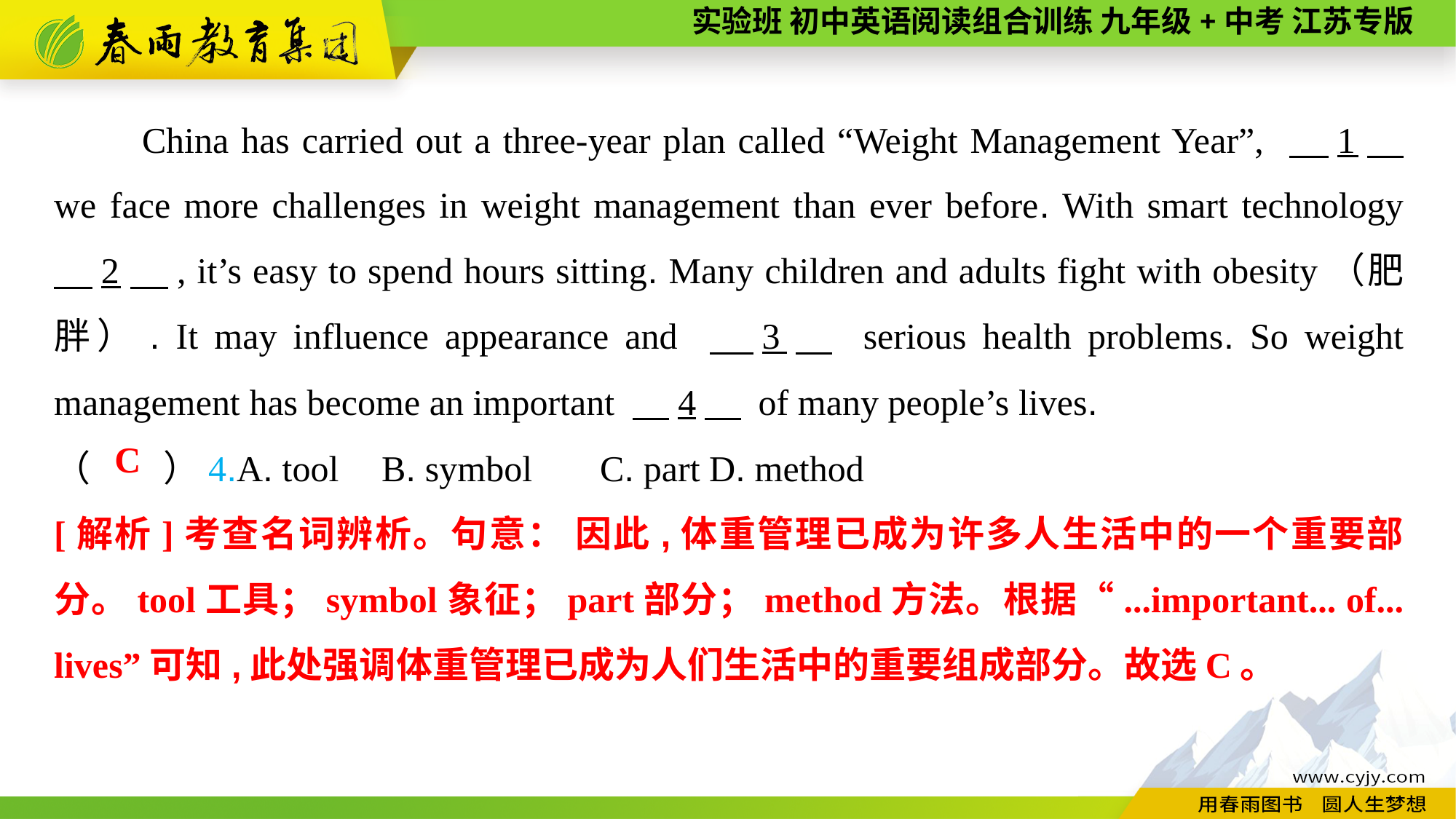

China has carried out a three-year plan called “Weight Management Year”, 　1　 we face more challenges in weight management than ever before. With smart technology 　2　, it’s easy to spend hours sitting. Many children and adults fight with obesity（肥胖）. It may influence appearance and 　3　 serious health problems. So weight management has become an important 　4　 of many people’s lives.
（　　）4.A. tool	B. symbol	C. part	D. method
C
[解析]考查名词辨析。句意： 因此,体重管理已成为许多人生活中的一个重要部分。tool工具；symbol象征；part部分；method方法。根据“...important... of... lives”可知,此处强调体重管理已成为人们生活中的重要组成部分。故选C。